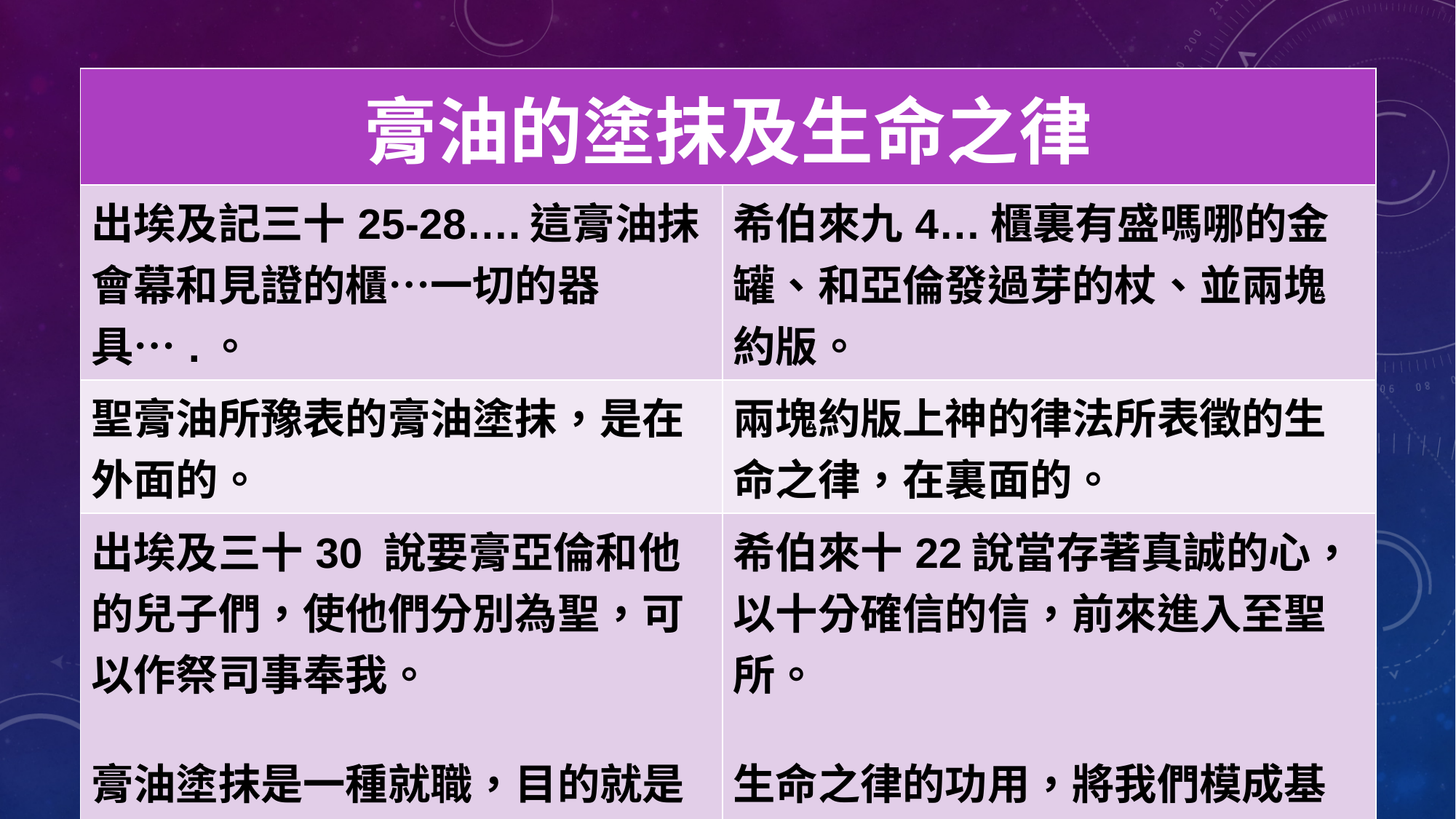

| 膏油的塗抹及生命之律 |  |
| --- | --- |
| 出埃及記三十25-28….這膏油抹會幕和見證的櫃…一切的器具….。 | 希伯來九4…櫃裏有盛嗎哪的金罐、和亞倫發過芽的杖、並兩塊約版。 |
| 聖膏油所豫表的膏油塗抹，是在外面的。 | 兩塊約版上神的律法所表徵的生命之律，在裏面的。 |
| 出埃及三十30 說要膏亞倫和他的兒子們，使他們分別為聖，可以作祭司事奉我。 膏油塗抹是一種就職，目的就是使我們盡功用。 | 希伯來十22說當存著真誠的心，以十分確信的信，前來進入至聖所。 生命之律的功用，將我們模成基督的形像。 |